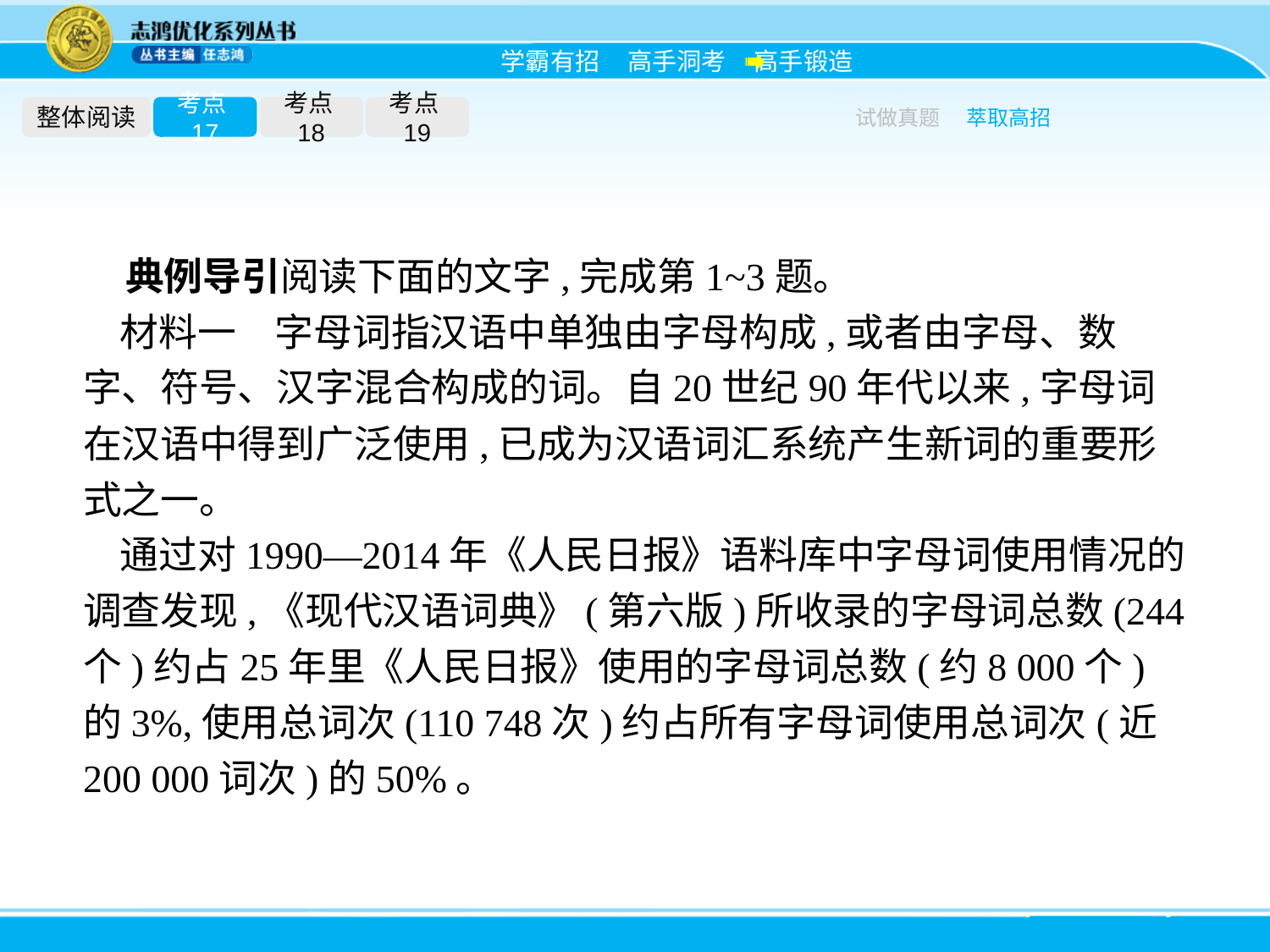

整体阅读
考点17
考点18
考点19
试做真题
萃取高招
典例导引阅读下面的文字,完成第1~3题。
材料一　字母词指汉语中单独由字母构成,或者由字母、数字、符号、汉字混合构成的词。自20世纪90年代以来,字母词在汉语中得到广泛使用,已成为汉语词汇系统产生新词的重要形式之一。
通过对1990—2014年《人民日报》语料库中字母词使用情况的调查发现,《现代汉语词典》(第六版)所收录的字母词总数(244个)约占25年里《人民日报》使用的字母词总数(约8 000个)的3%,使用总词次(110 748次)约占所有字母词使用总词次(近200 000词次)的50%。